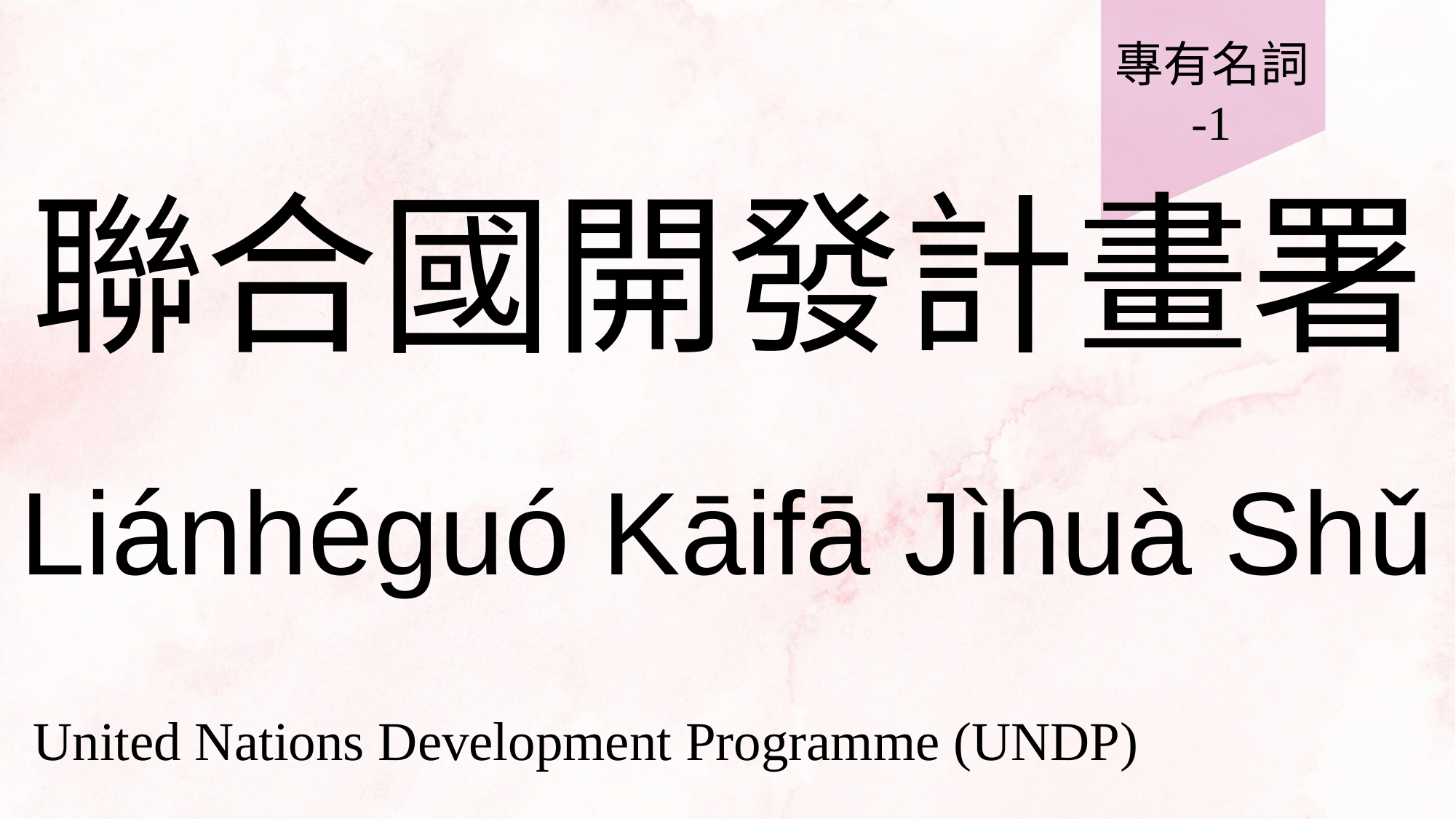

專有名詞
-1
# 聯合國開發計畫署
Liánhéguó Kāifā Jìhuà Shǔ
United Nations Development Programme (UNDP)